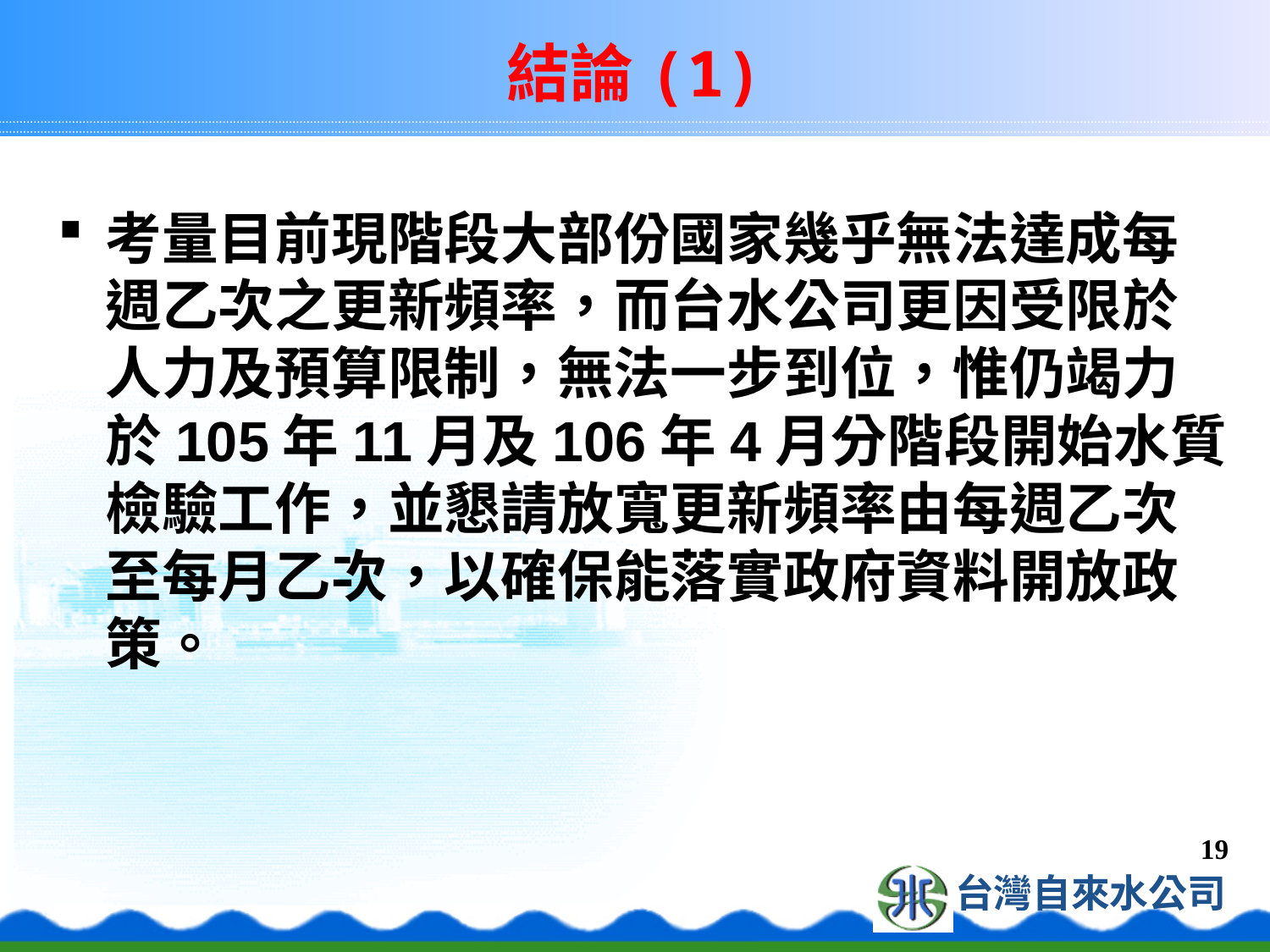

# 結論(1)
考量目前現階段大部份國家幾乎無法達成每週乙次之更新頻率，而台水公司更因受限於人力及預算限制，無法一步到位，惟仍竭力於105年11月及106年4月分階段開始水質檢驗工作，並懇請放寬更新頻率由每週乙次至每月乙次，以確保能落實政府資料開放政策。
19